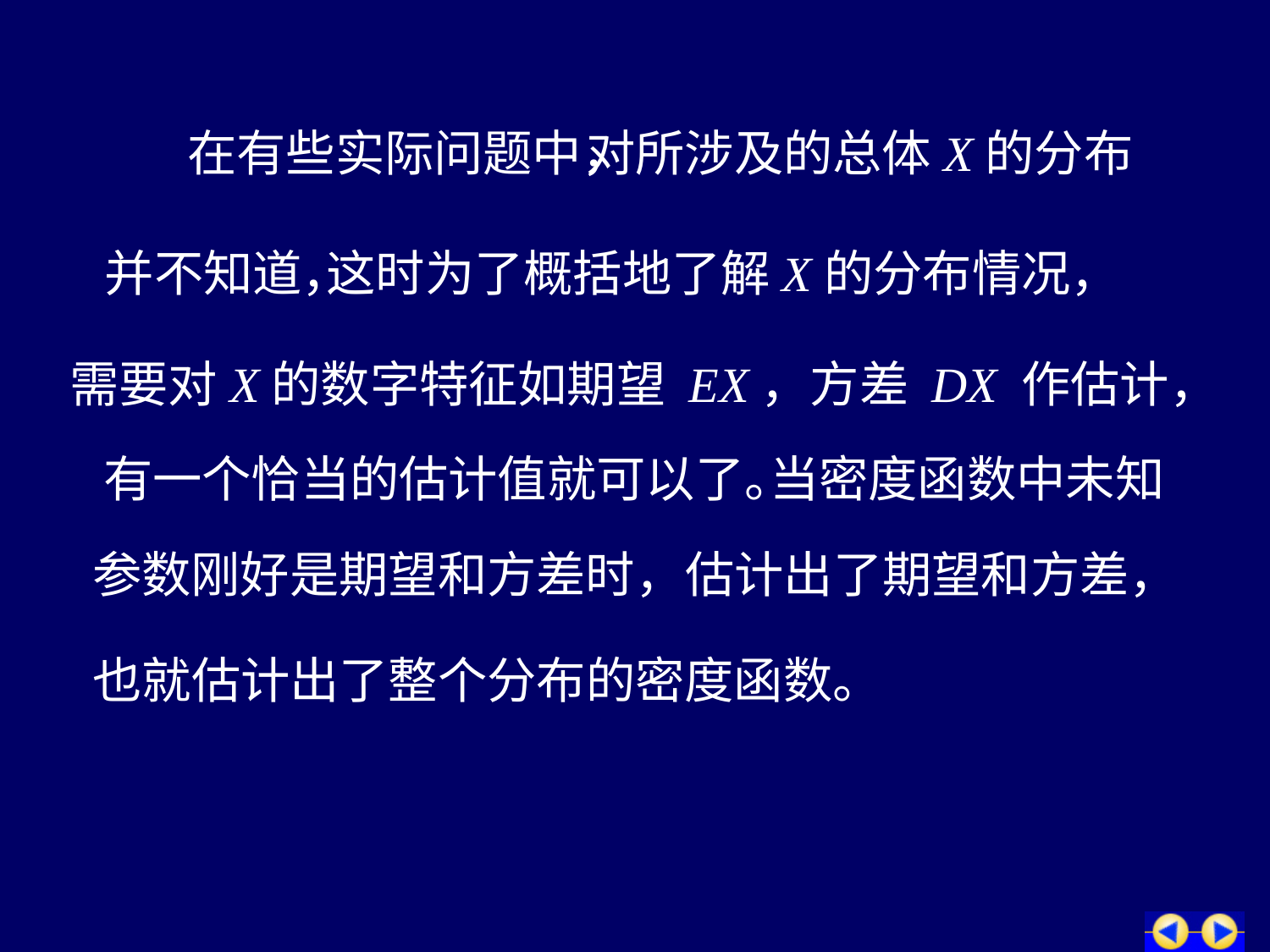

# 在有些实际问题中，
对所涉及的总体X的分布
并不知道，
这时为了概括地了解X的分布情况，
需要对X的数字特征如期望 EX，方差 DX 作估计，
有一个恰当的估计值就可以了。
当密度函数中未知
参数刚好是期望和方差时，
估计出了期望和方差，
也就估计出了整个分布的密度函数。
60